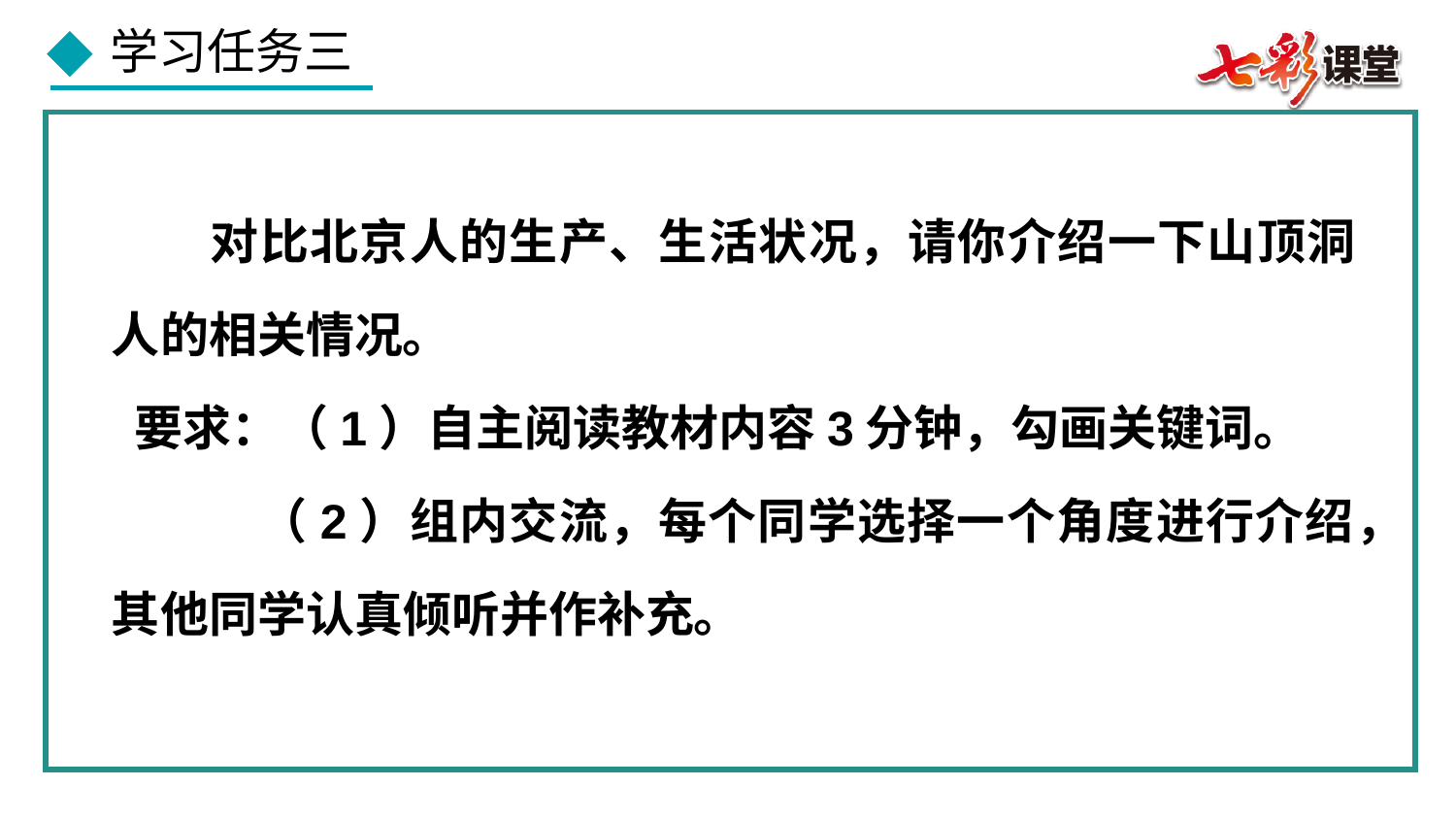

对比北京人的生产、生活状况，请你介绍一下山顶洞人的相关情况。
 要求：（1）自主阅读教材内容3分钟，勾画关键词。
           （2）组内交流，每个同学选择一个角度进行介绍，其他同学认真倾听并作补充。